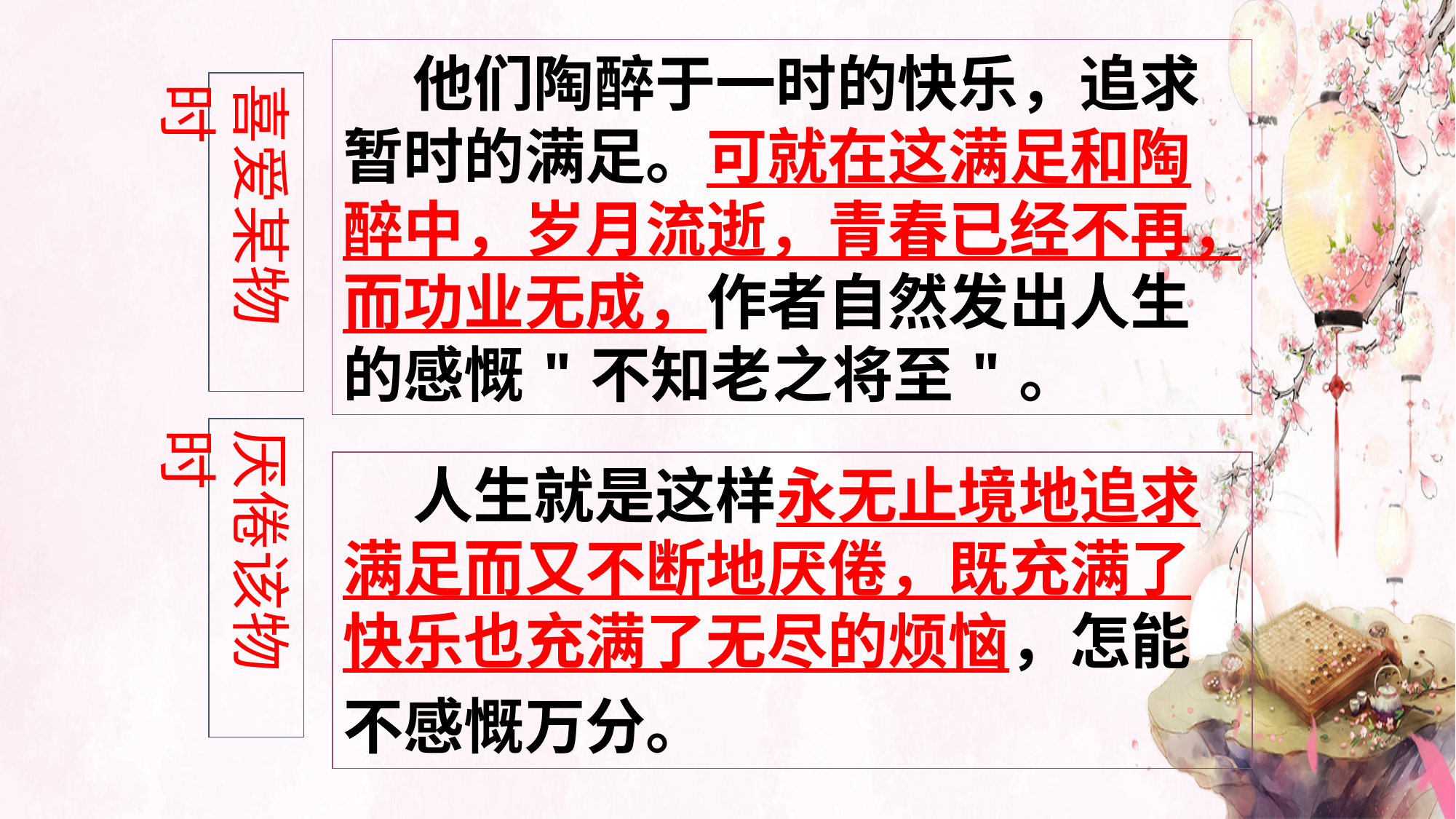

他们陶醉于一时的快乐，追求暂时的满足。可就在这满足和陶醉中，岁月流逝，青春已经不再，而功业无成，作者自然发出人生的感慨"不知老之将至"。
喜爱某物时
厌倦该物时
    人生就是这样永无止境地追求满足而又不断地厌倦，既充满了快乐也充满了无尽的烦恼，怎能不感慨万分。